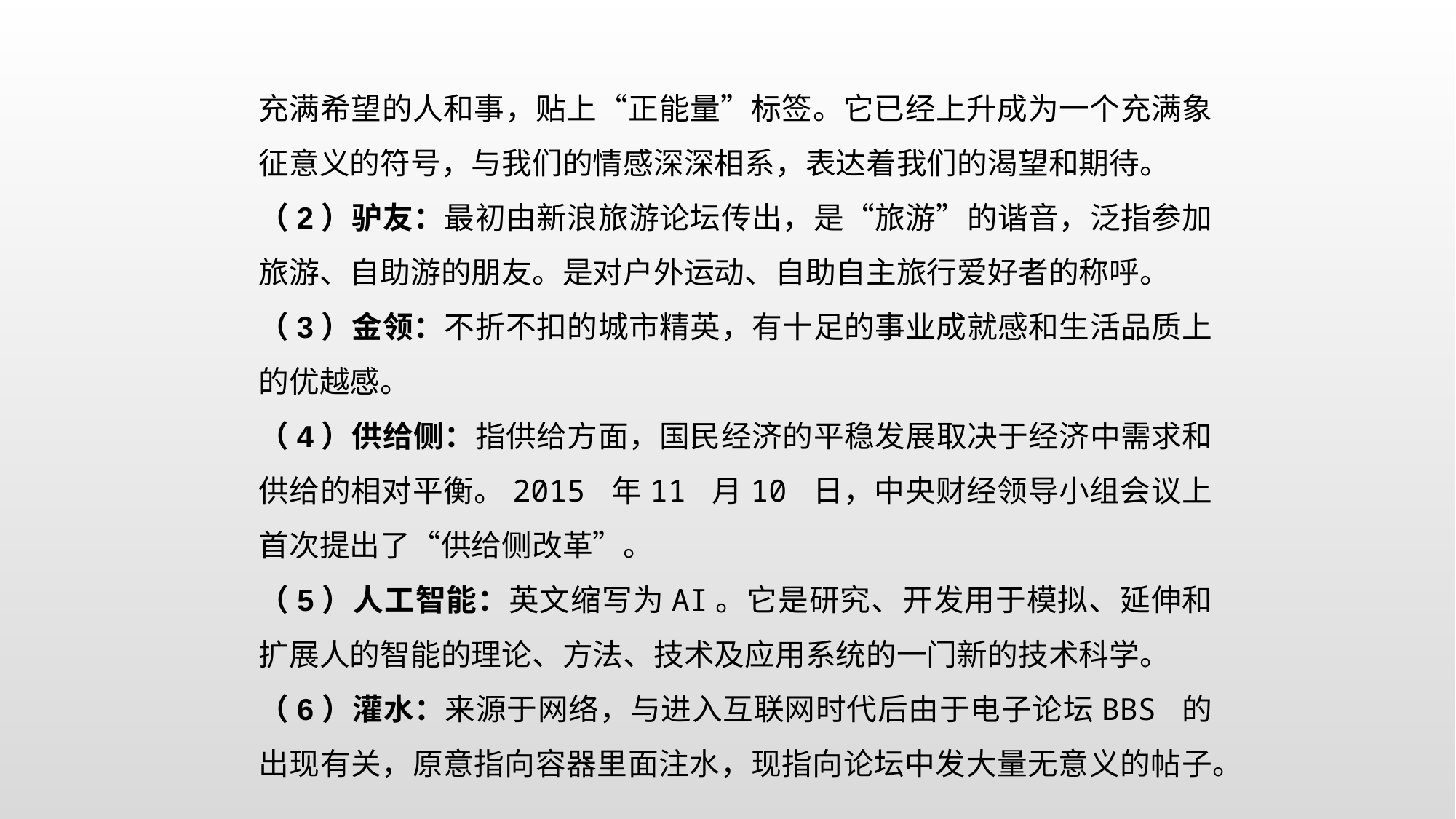

充满希望的人和事，贴上“正能量”标签。它已经上升成为一个充满象征意义的符号，与我们的情感深深相系，表达着我们的渴望和期待。
（2）驴友：最初由新浪旅游论坛传出，是“旅游”的谐音，泛指参加旅游、自助游的朋友。是对户外运动、自助自主旅行爱好者的称呼。
（3）金领：不折不扣的城市精英，有十足的事业成就感和生活品质上的优越感。
（4）供给侧：指供给方面，国民经济的平稳发展取决于经济中需求和供给的相对平衡。2015 年11 月10 日，中央财经领导小组会议上首次提出了“供给侧改革”。
（5）人工智能：英文缩写为AI。它是研究、开发用于模拟、延伸和扩展人的智能的理论、方法、技术及应用系统的一门新的技术科学。
（6）灌水：来源于网络，与进入互联网时代后由于电子论坛BBS 的出现有关，原意指向容器里面注水，现指向论坛中发大量无意义的帖子。